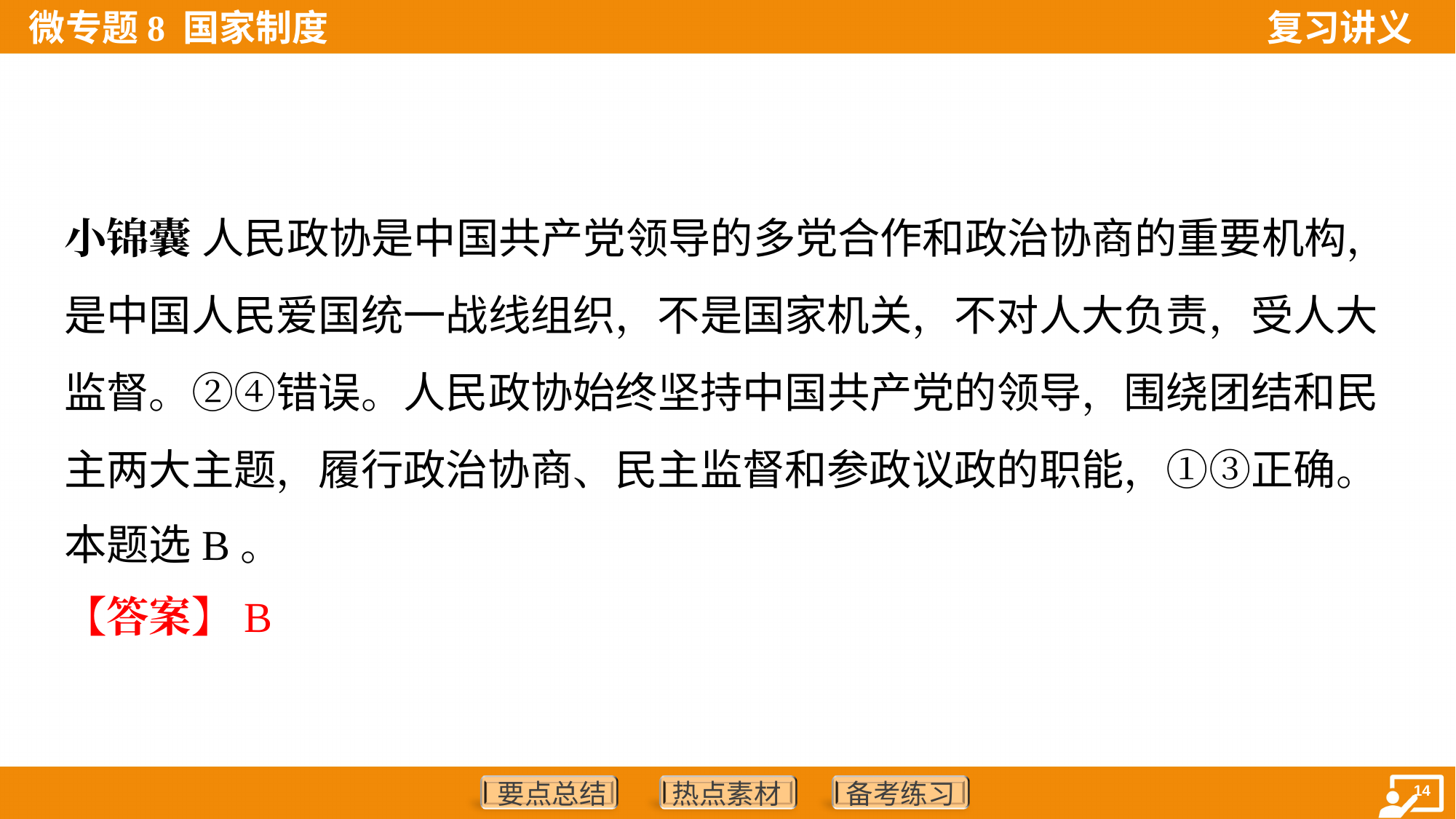

小锦囊 人民政协是中国共产党领导的多党合作和政治协商的重要机构，
是中国人民爱国统一战线组织，不是国家机关，不对人大负责，受人大
监督。②④错误。人民政协始终坚持中国共产党的领导，围绕团结和民
主两大主题，履行政治协商、民主监督和参政议政的职能，①③正确。
本题选B。
【答案】B